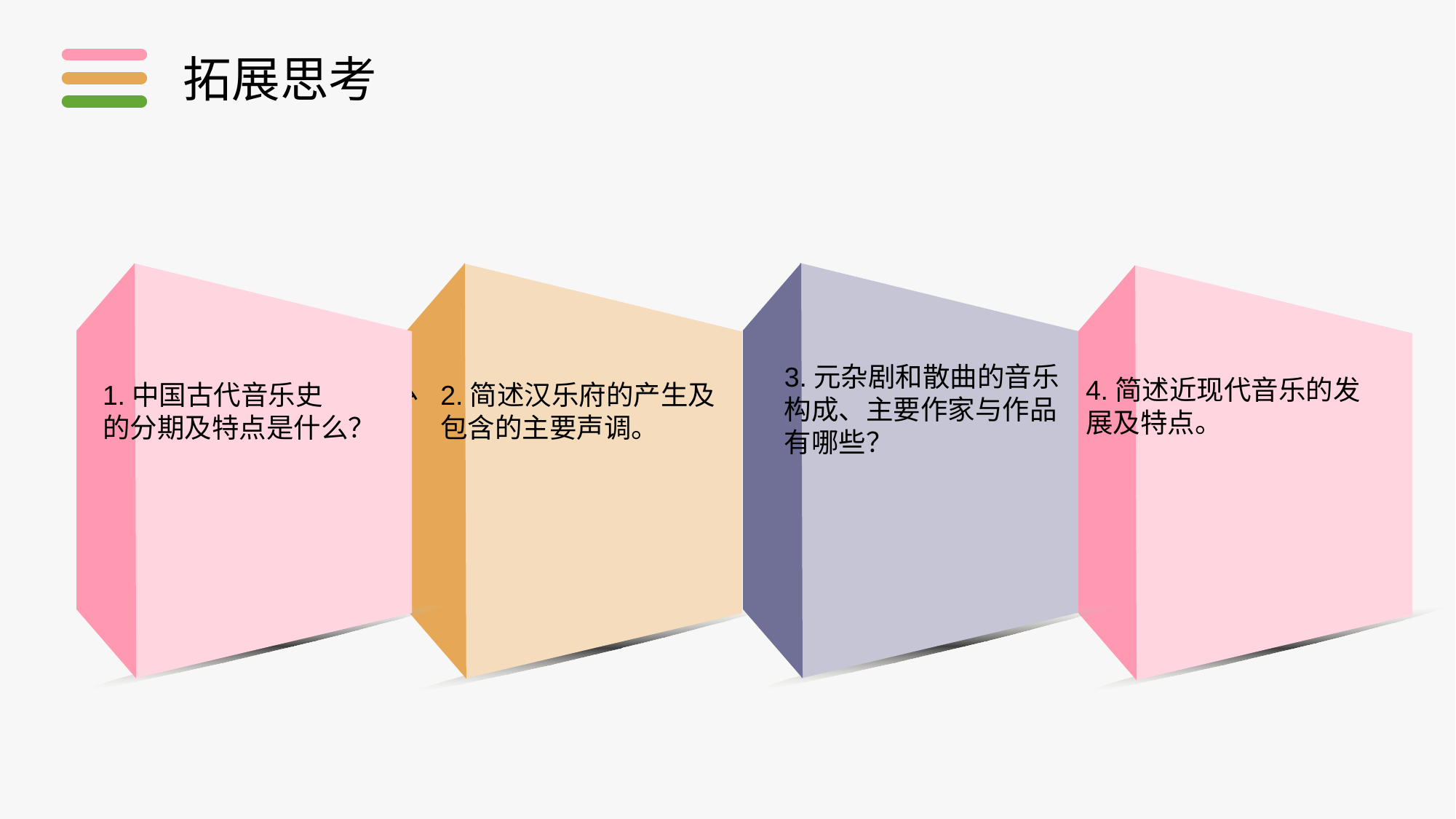

拓展思考

3.元杂剧和散曲的音乐构成、主要作家与作品有哪些？
1. 音乐的起源是什么
4.简述近现代音乐的发展及特点。
2.简述汉乐府的产生及包含的主要声调。
1.中国古代音乐史的分期及特点是什么？